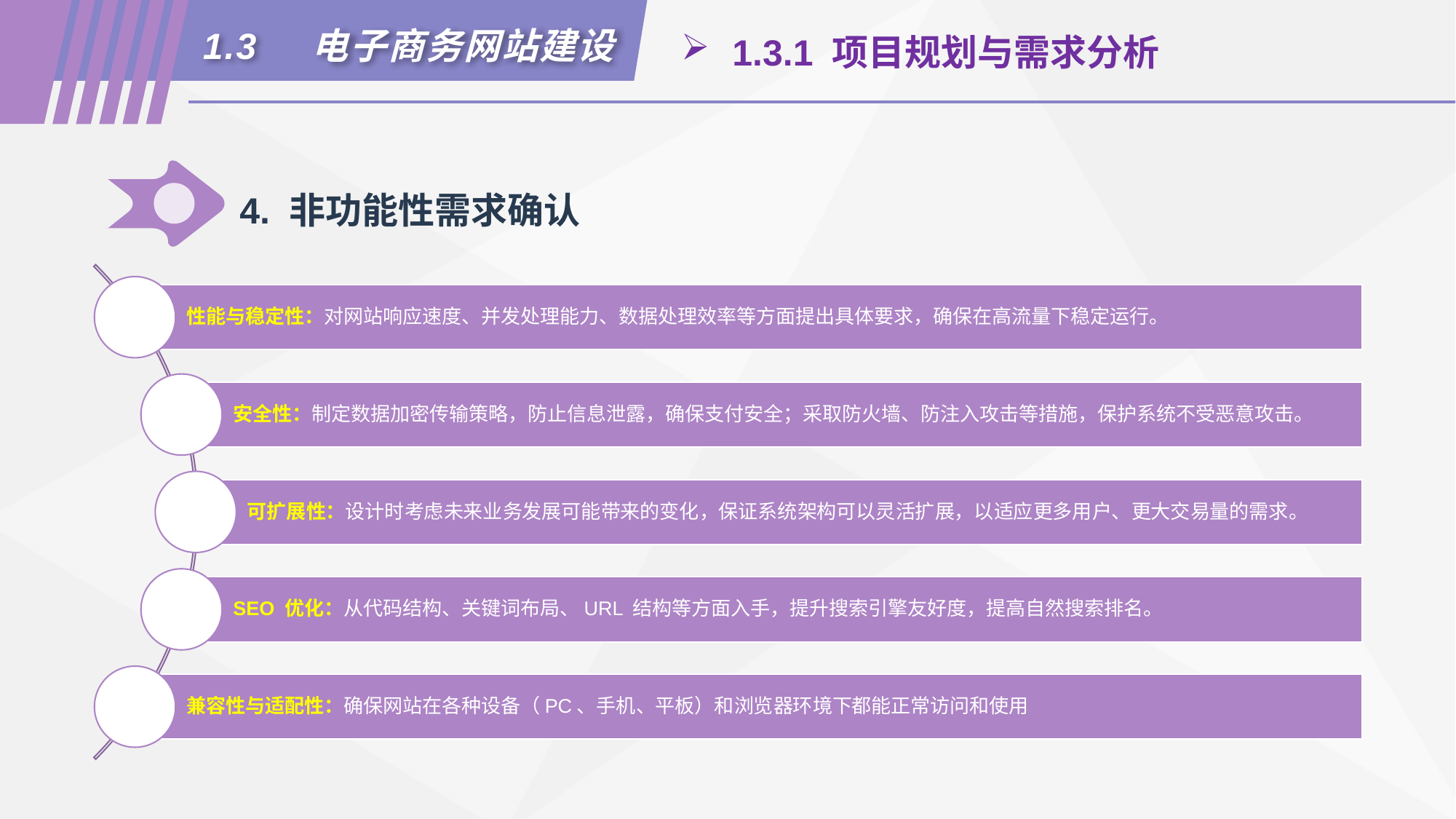

1.3	电子商务网站建设
 1.3.1 项目规划与需求分析

4. 非功能性需求确认
性能与稳定性：对网站响应速度、并发处理能力、数据处理效率等方面提出具体要求，确保在高流量下稳定运行。
安全性：制定数据加密传输策略，防止信息泄露，确保支付安全；采取防火墙、防注入攻击等措施，保护系统不受恶意攻击。
可扩展性：设计时考虑未来业务发展可能带来的变化，保证系统架构可以灵活扩展，以适应更多用户、更大交易量的需求。
SEO 优化：从代码结构、关键词布局、URL 结构等方面入手，提升搜索引擎友好度，提高自然搜索排名。
兼容性与适配性：确保网站在各种设备（PC、手机、平板）和浏览器环境下都能正常访问和使用